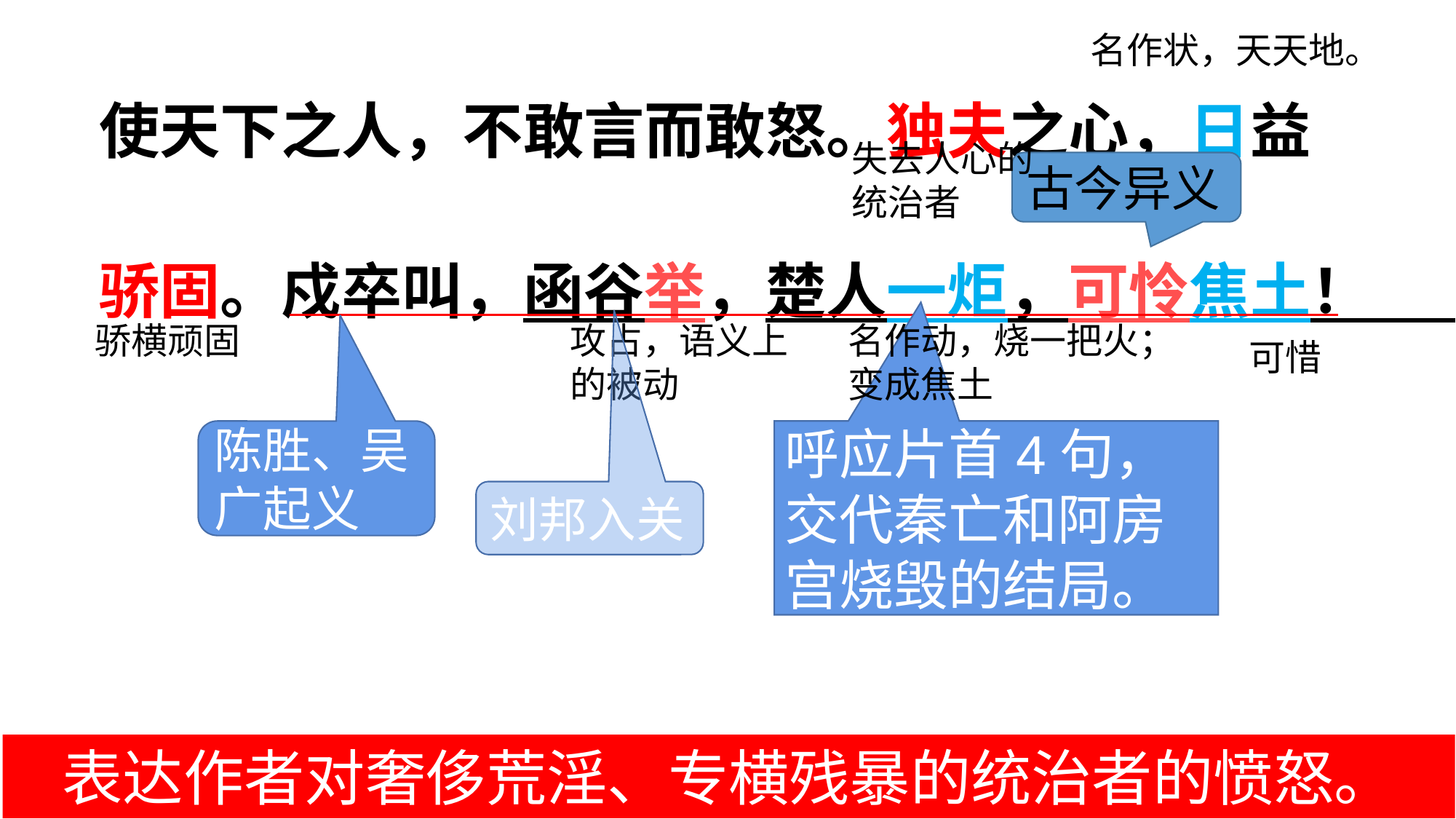

使天下之人，不敢言而敢怒。独夫之心，日益骄固。戍卒叫，函谷举，楚人一炬，可怜焦土！
名作状，天天地。
失去人心的统治者
古今异义
名作动，烧一把火；
变成焦土
骄横顽固
攻占，语义上的被动
可惜
陈胜、吴广起义
呼应片首4句，交代秦亡和阿房宫烧毁的结局。
刘邦入关
表达作者对奢侈荒淫、专横残暴的统治者的愤怒。